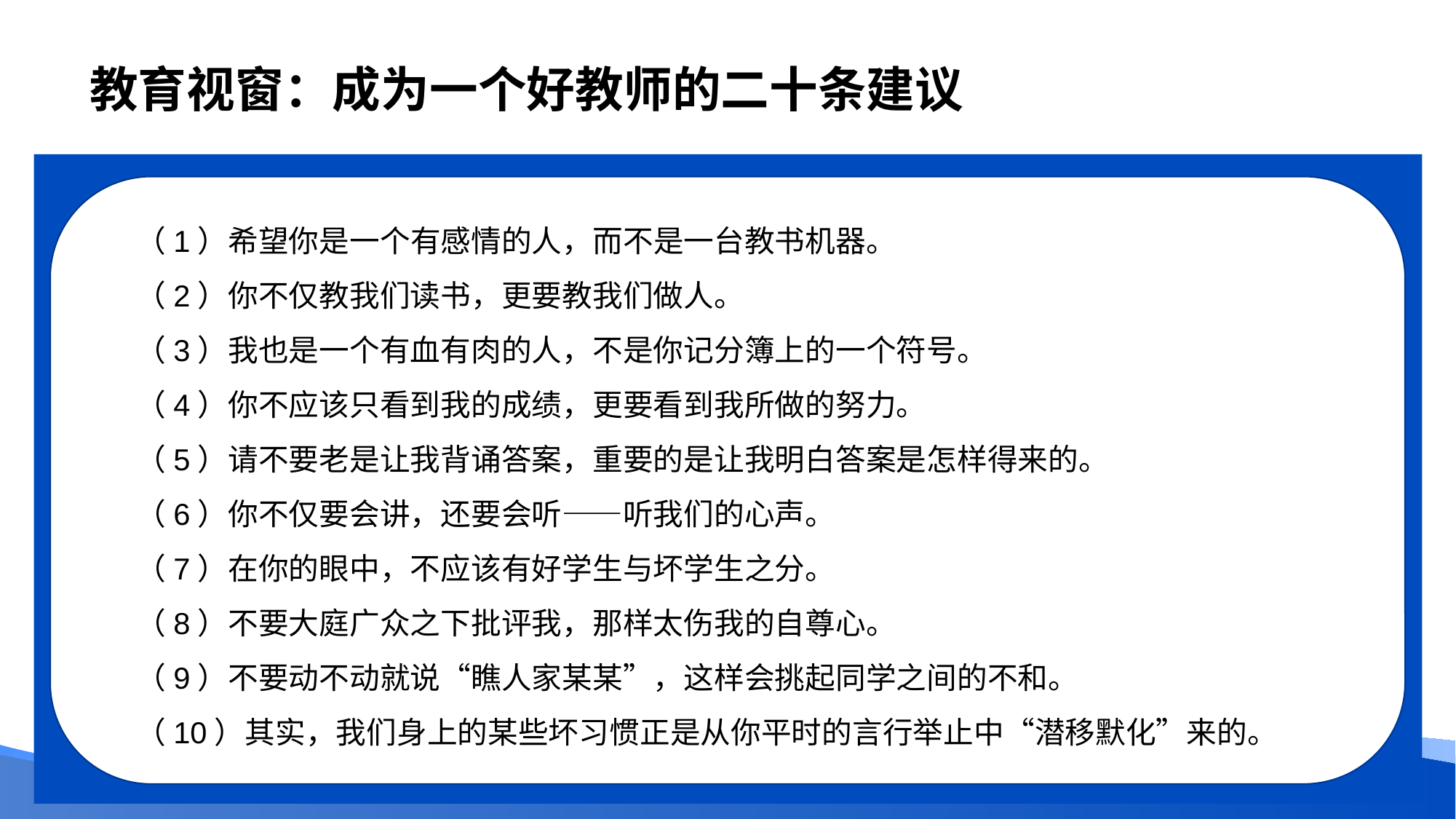

# 教育视窗：成为一个好教师的二十条建议

（1）希望你是一个有感情的人，而不是一台教书机器。
（2）你不仅教我们读书，更要教我们做人。
（3）我也是一个有血有肉的人，不是你记分簿上的一个符号。
（4）你不应该只看到我的成绩，更要看到我所做的努力。
（5）请不要老是让我背诵答案，重要的是让我明白答案是怎样得来的。
（6）你不仅要会讲，还要会听——听我们的心声。
（7）在你的眼中，不应该有好学生与坏学生之分。
（8）不要大庭广众之下批评我，那样太伤我的自尊心。
（9）不要动不动就说“瞧人家某某”，这样会挑起同学之间的不和。
（10）其实，我们身上的某些坏习惯正是从你平时的言行举止中“潜移默化”来的。